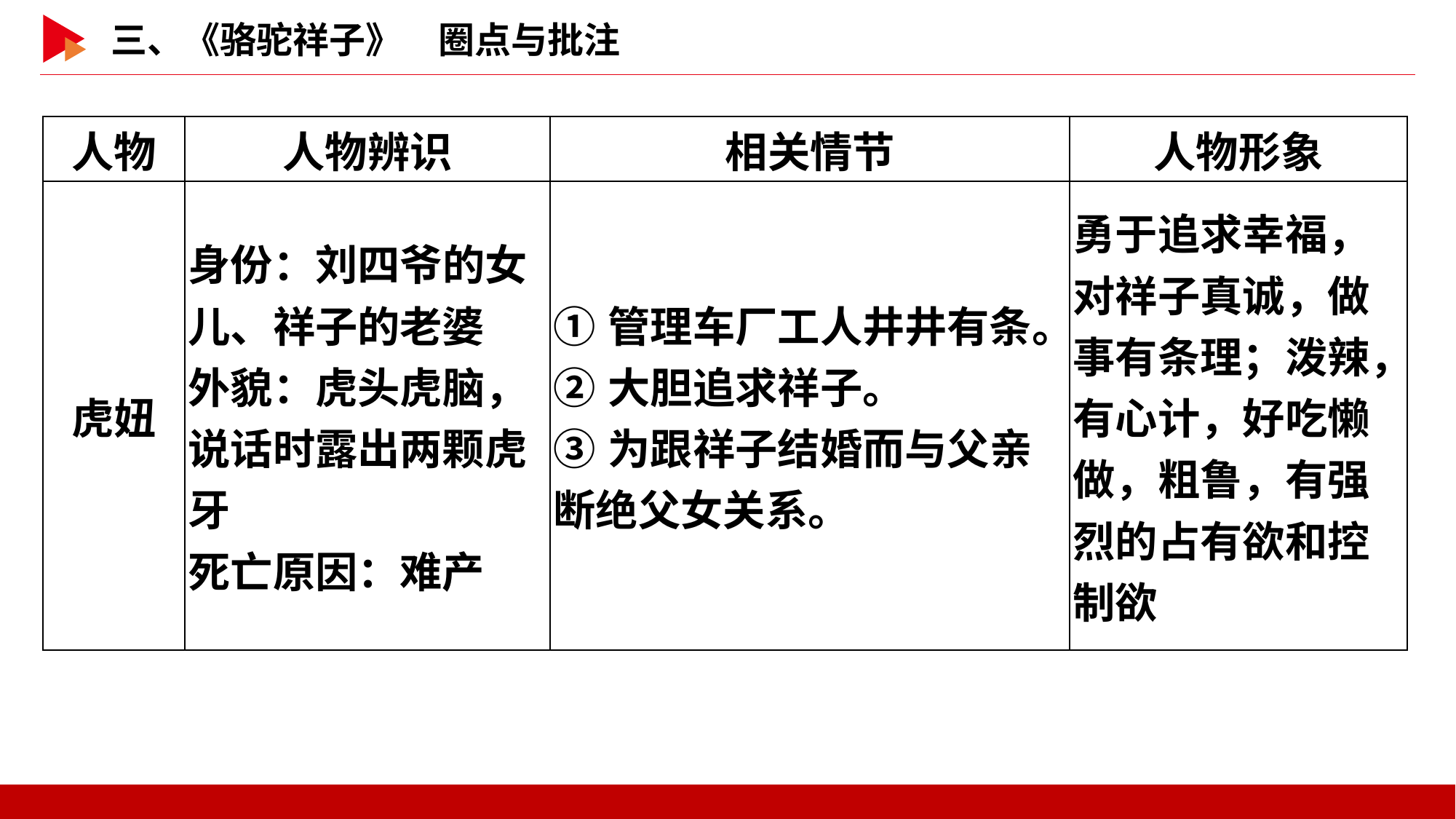

| 人物 | 人物辨识 | 相关情节 | 人物形象 |
| --- | --- | --- | --- |
| 虎妞 | 身份：刘四爷的女儿、祥子的老婆 外貌：虎头虎脑，说话时露出两颗虎牙 死亡原因：难产 | ①管理车厂工人井井有条。 ②大胆追求祥子。 ③为跟祥子结婚而与父亲断绝父女关系。 | 勇于追求幸福，对祥子真诚，做事有条理；泼辣，有心计，好吃懒做，粗鲁，有强烈的占有欲和控制欲 |